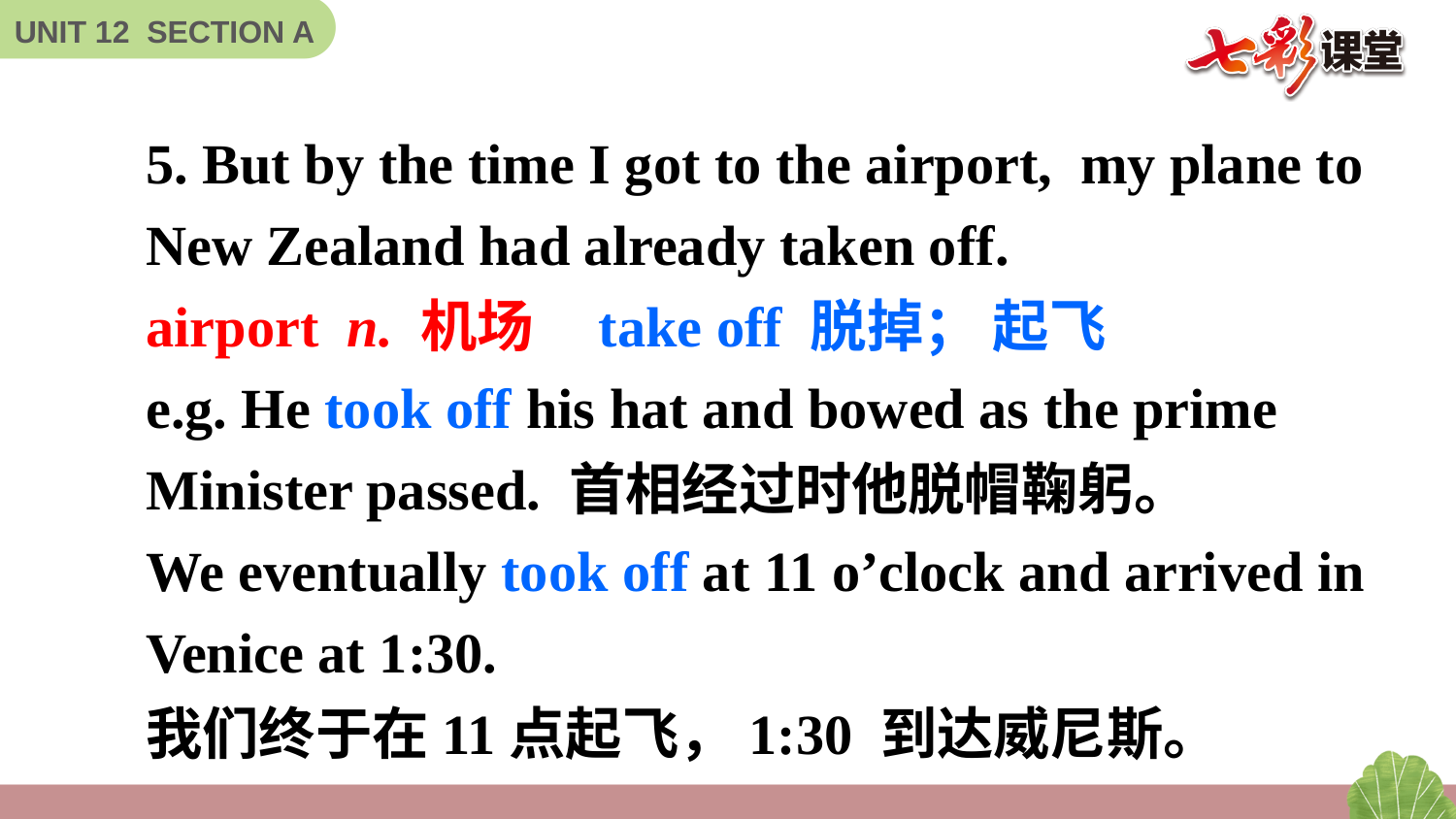

5. But by the time I got to the airport,  my plane to New Zealand had already taken off.
airport  n. 机场    take off 脱掉； 起飞
e.g. He took off his hat and bowed as the prime Minister passed. 首相经过时他脱帽鞠躬。
We eventually took off at 11 o’clock and arrived in Venice at 1:30.
我们终于在11点起飞，1:30 到达威尼斯。